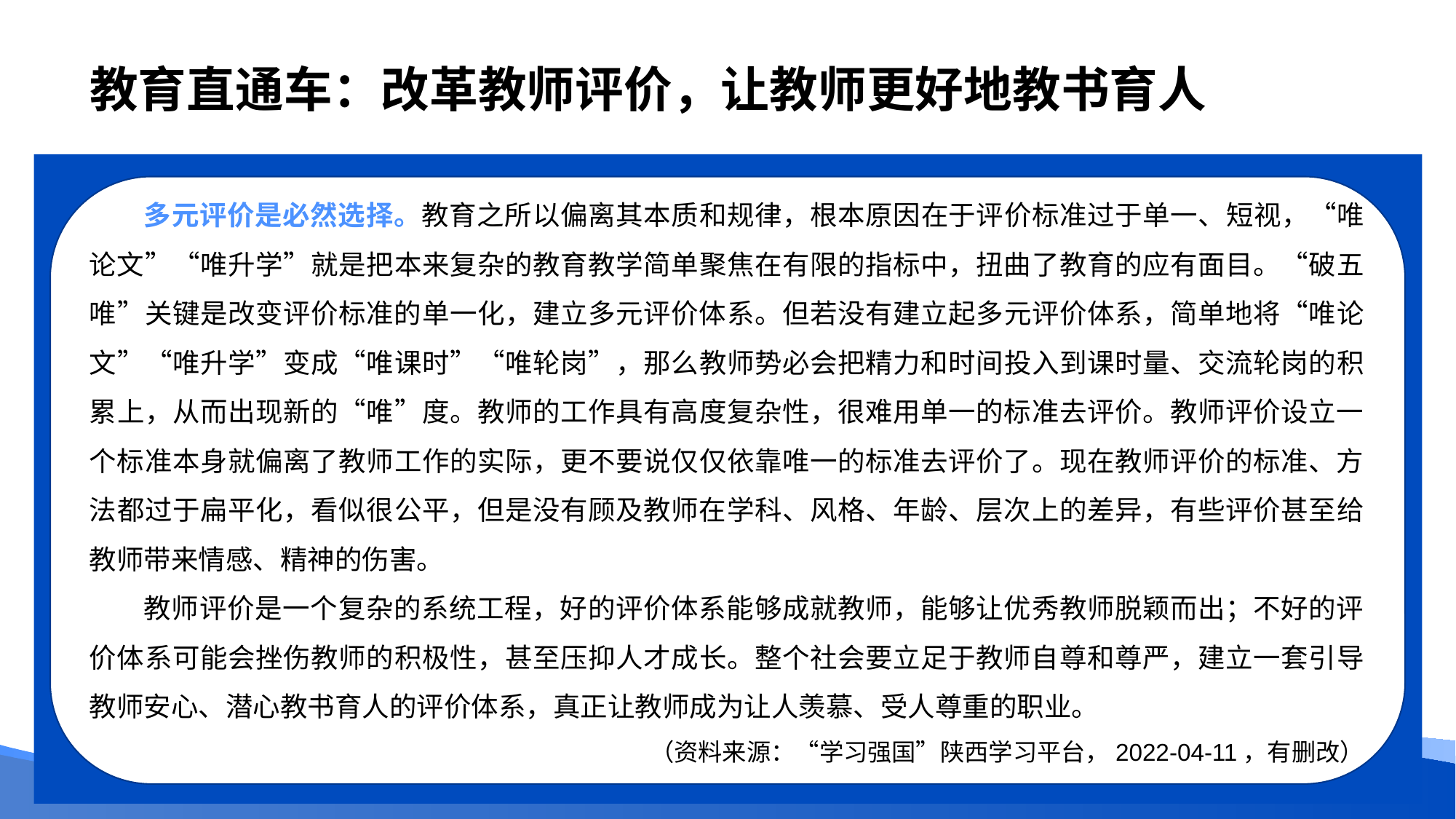

# 教育直通车：改革教师评价，让教师更好地教书育人

多元评价是必然选择。教育之所以偏离其本质和规律，根本原因在于评价标准过于单一、短视，“唯论文”“唯升学”就是把本来复杂的教育教学简单聚焦在有限的指标中，扭曲了教育的应有面目。“破五唯”关键是改变评价标准的单一化，建立多元评价体系。但若没有建立起多元评价体系，简单地将“唯论文”“唯升学”变成“唯课时”“唯轮岗”，那么教师势必会把精力和时间投入到课时量、交流轮岗的积累上，从而出现新的“唯”度。教师的工作具有高度复杂性，很难用单一的标准去评价。教师评价设立一个标准本身就偏离了教师工作的实际，更不要说仅仅依靠唯一的标准去评价了。现在教师评价的标准、方法都过于扁平化，看似很公平，但是没有顾及教师在学科、风格、年龄、层次上的差异，有些评价甚至给教师带来情感、精神的伤害。
教师评价是一个复杂的系统工程，好的评价体系能够成就教师，能够让优秀教师脱颖而出；不好的评价体系可能会挫伤教师的积极性，甚至压抑人才成长。整个社会要立足于教师自尊和尊严，建立一套引导教师安心、潜心教书育人的评价体系，真正让教师成为让人羡慕、受人尊重的职业。
（资料来源：“学习强国”陕西学习平台，2022-04-11，有删改）